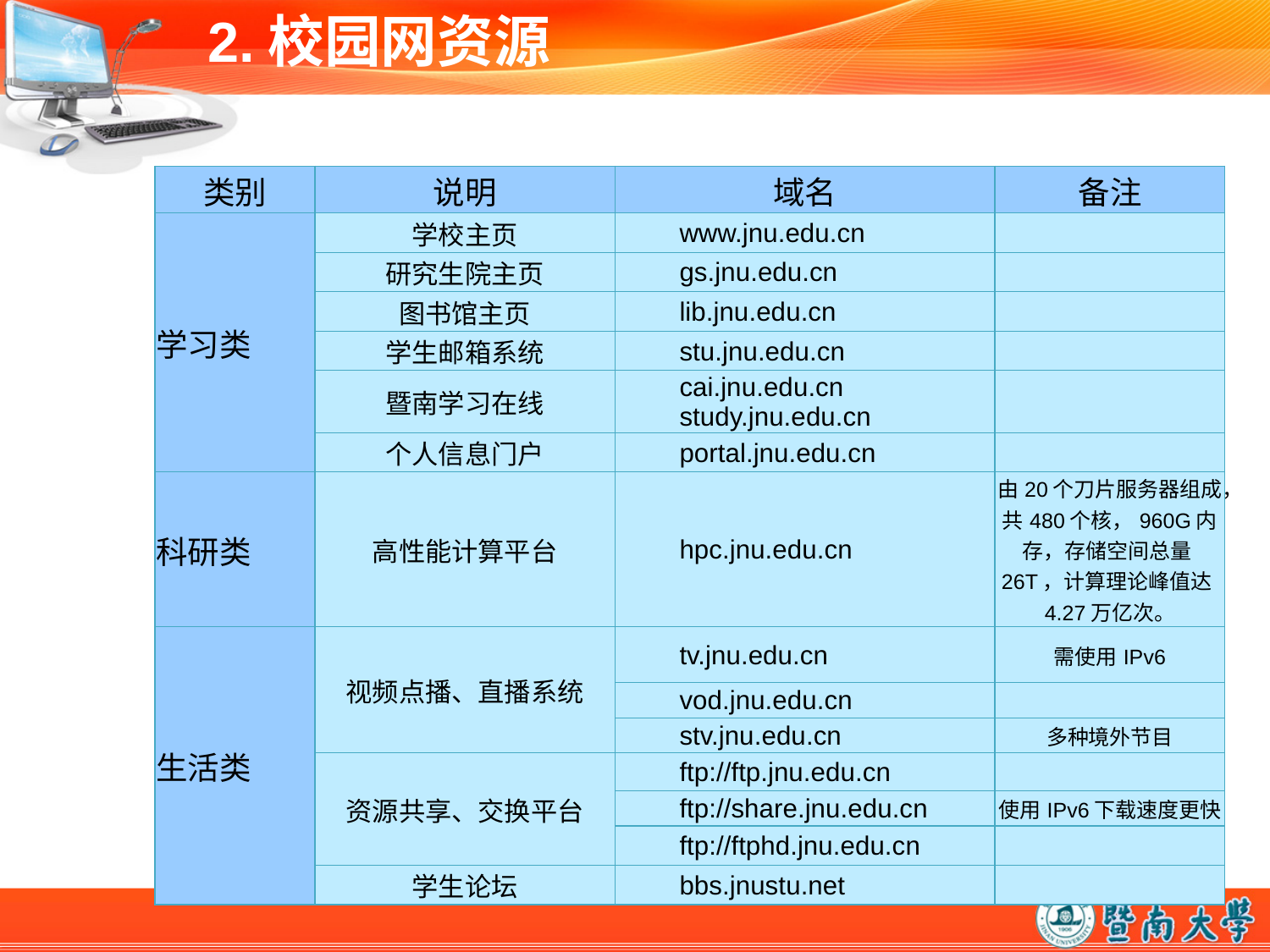

# 2.校园网资源
| 类别 | 说明 | 域名 | 备注 |
| --- | --- | --- | --- |
| 学习类 | 学校主页 | www.jnu.edu.cn |  |
|  | 研究生院主页 | gs.jnu.edu.cn |  |
|  | 图书馆主页 | lib.jnu.edu.cn |  |
|  | 学生邮箱系统 | stu.jnu.edu.cn |  |
|  | 暨南学习在线 | cai.jnu.edu.cn study.jnu.edu.cn |  |
|  | 个人信息门户 | portal.jnu.edu.cn |  |
| 科研类 | 高性能计算平台 | hpc.jnu.edu.cn | 由20个刀片服务器组成，共480个核，960G内存，存储空间总量26T，计算理论峰值达4.27万亿次。 |
| 生活类 | 视频点播、直播系统 | tv.jnu.edu.cn | 需使用IPv6 |
|  |  | vod.jnu.edu.cn |  |
|  |  | stv.jnu.edu.cn | 多种境外节目 |
|  | 资源共享、交换平台 | ftp://ftp.jnu.edu.cn |  |
|  |  | ftp://share.jnu.edu.cn | 使用IPv6下载速度更快 |
|  |  | ftp://ftphd.jnu.edu.cn |  |
|  | 学生论坛 | bbs.jnustu.net |  |